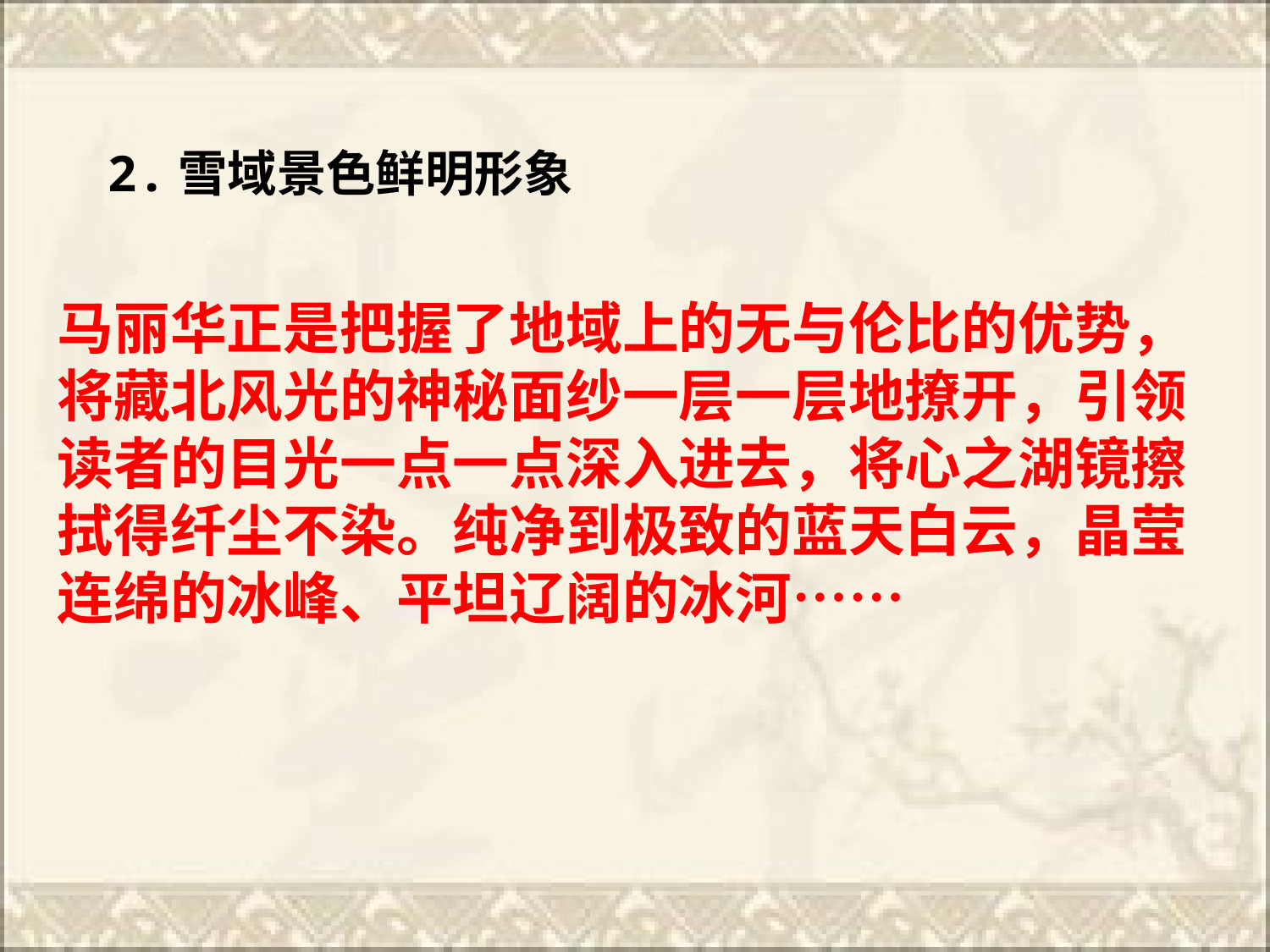

2.雪域景色鲜明形象

马丽华正是把握了地域上的无与伦比的优势，将藏北风光的神秘面纱一层一层地撩开，引领读者的目光一点一点深入进去，将心之湖镜擦拭得纤尘不染。纯净到极致的蓝天白云，晶莹连绵的冰峰、平坦辽阔的冰河……